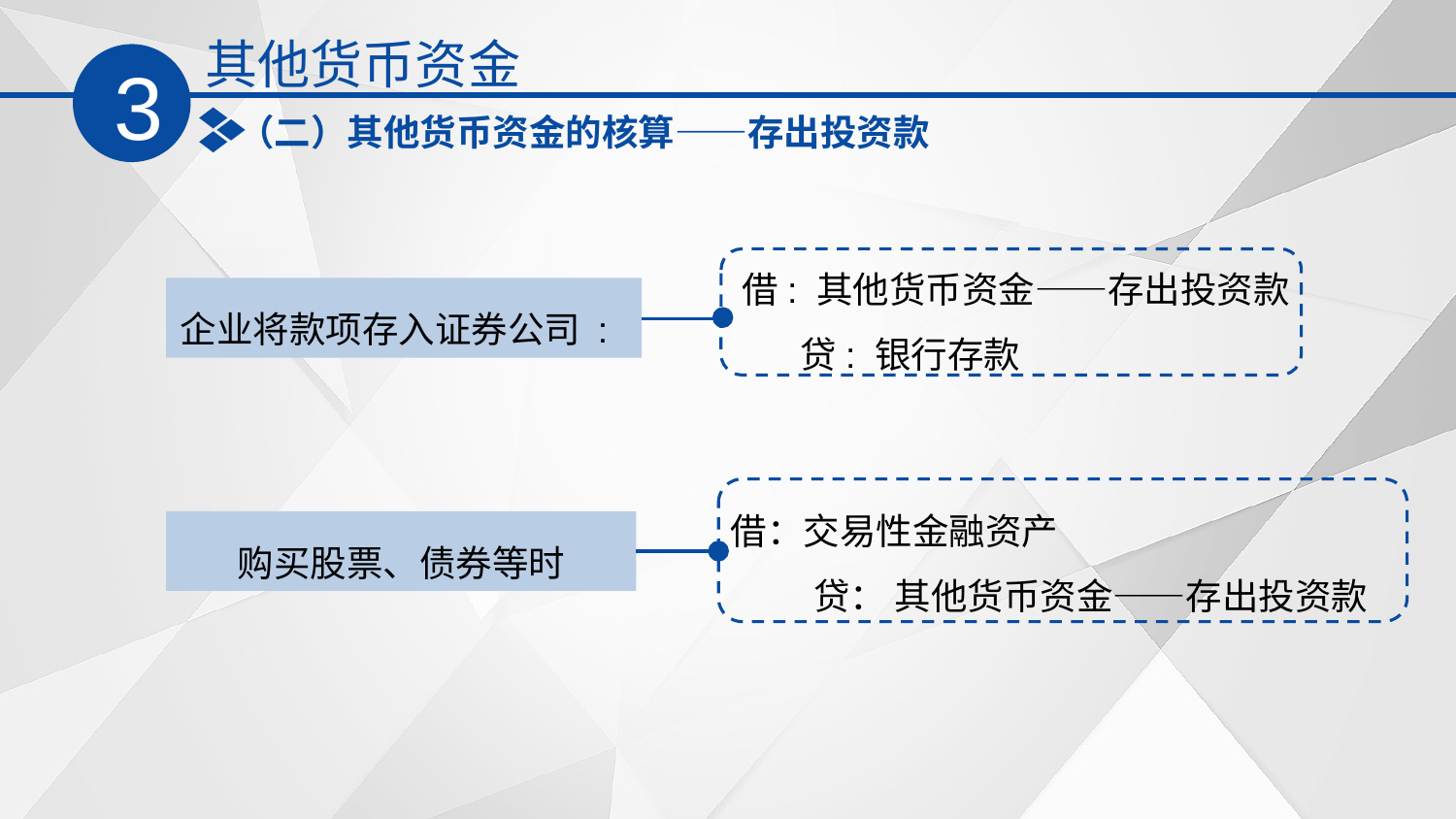

其他货币资金
3

（二）其他货币资金的核算——存出投资款

借: 其他货币资金——存出投资款
      贷: 银行存款

企业将款项存入证券公司 :

借：交易性金融资产
         贷： 其他货币资金——存出投资款
购买股票、债券等时